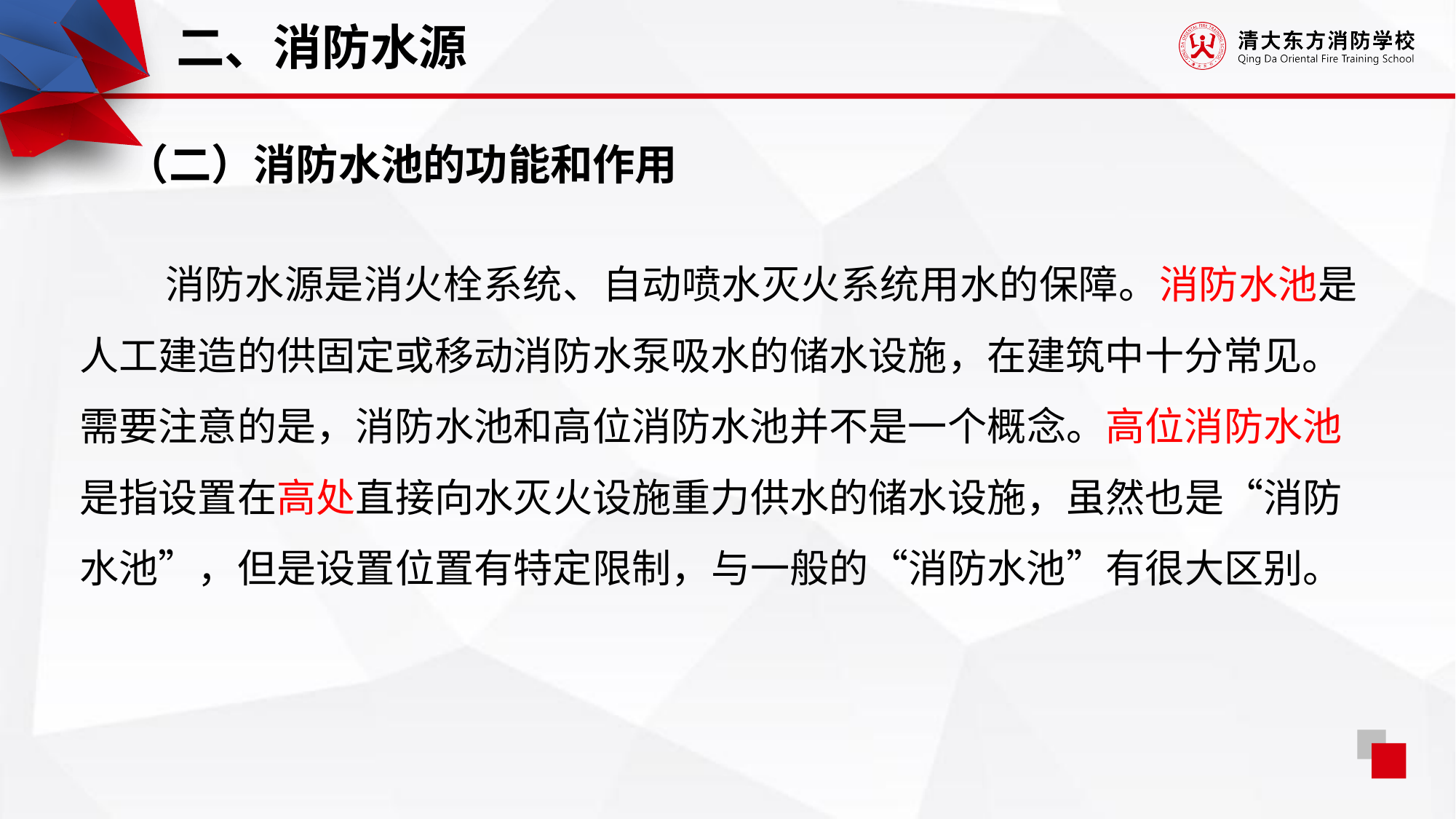

二、消防水源

（二）消防水池的功能和作用
消防水源是消火栓系统、自动喷水灭火系统用水的保障。消防水池是人工建造的供固定或移动消防水泵吸水的储水设施，在建筑中十分常见。需要注意的是，消防水池和高位消防水池并不是一个概念。高位消防水池是指设置在高处直接向水灭火设施重力供水的储水设施，虽然也是“消防水池”，但是设置位置有特定限制，与一般的“消防水池”有很大区别。